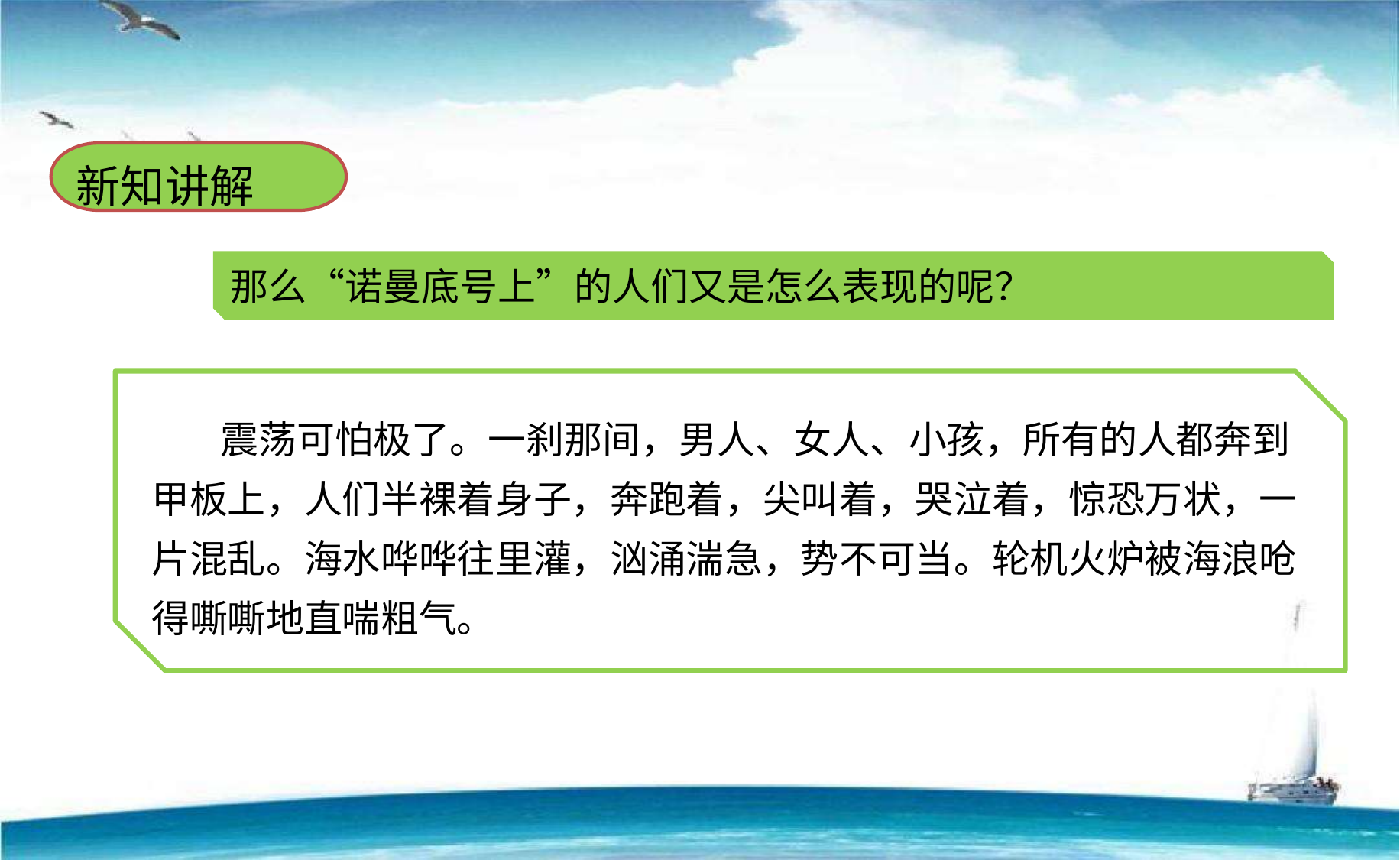

新知讲解

那么“诺曼底号上”的人们又是怎么表现的呢？
       震荡可怕极了。一刹那间，男人、女人、小孩，所有的人都奔到甲板上，人们半裸着身子，奔跑着，尖叫着，哭泣着，惊恐万状，一片混乱。海水哗哗往里灌，汹涌湍急，势不可当。轮机火炉被海浪呛得嘶嘶地直喘粗气。